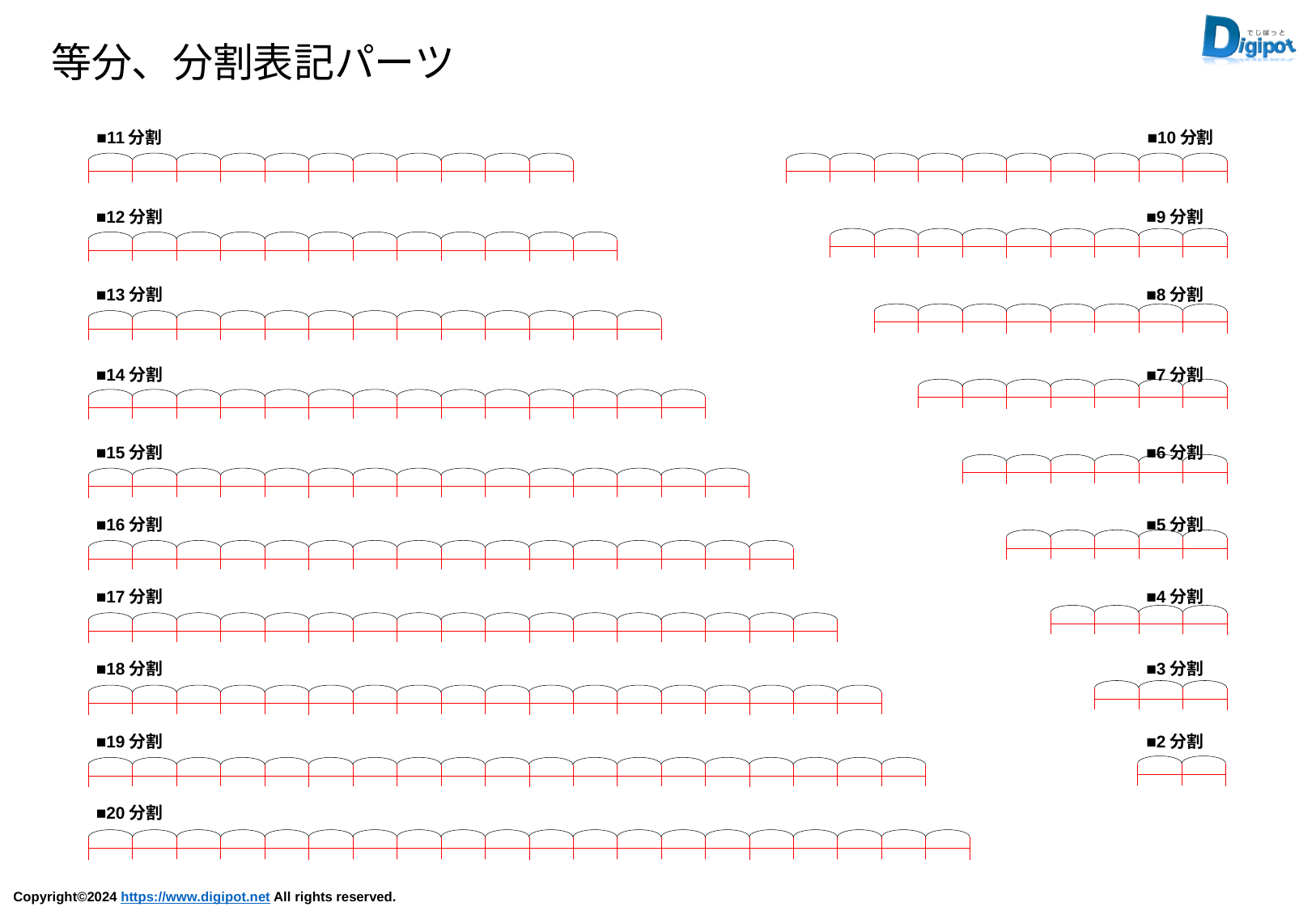

等分、分割表記パーツ
■11分割
■10分割

■12分割
■9分割

■13分割
■8分割

■14分割
■7分割

■15分割
■6分割

■16分割
■5分割

■17分割
■4分割

■18分割
■3分割

■19分割
■2分割

■20分割